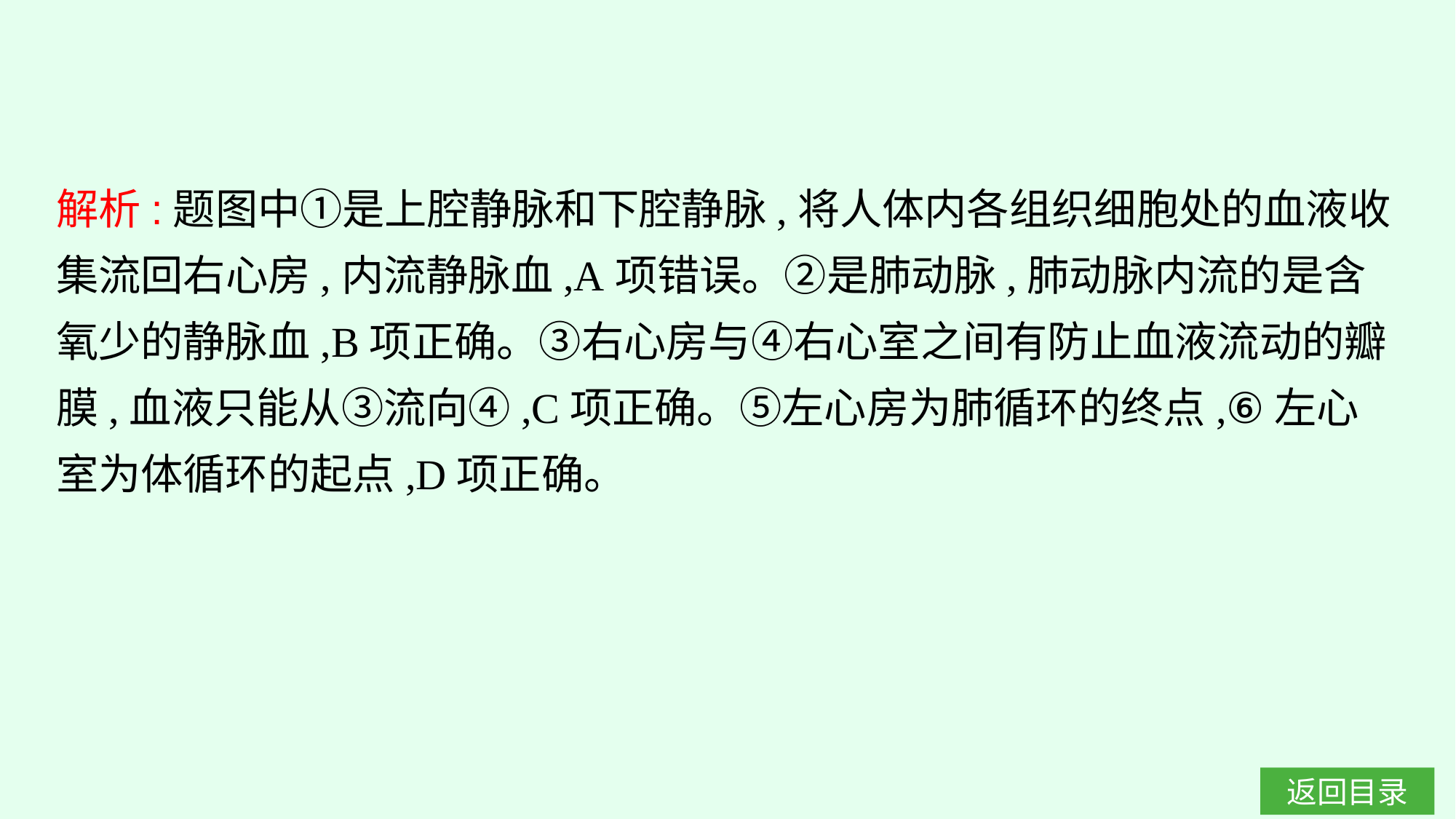

解析:题图中①是上腔静脉和下腔静脉,将人体内各组织细胞处的血液收集流回右心房,内流静脉血,A项错误。②是肺动脉,肺动脉内流的是含氧少的静脉血,B项正确。③右心房与④右心室之间有防止血液流动的瓣膜,血液只能从③流向④,C项正确。⑤左心房为肺循环的终点,⑥左心室为体循环的起点,D项正确。